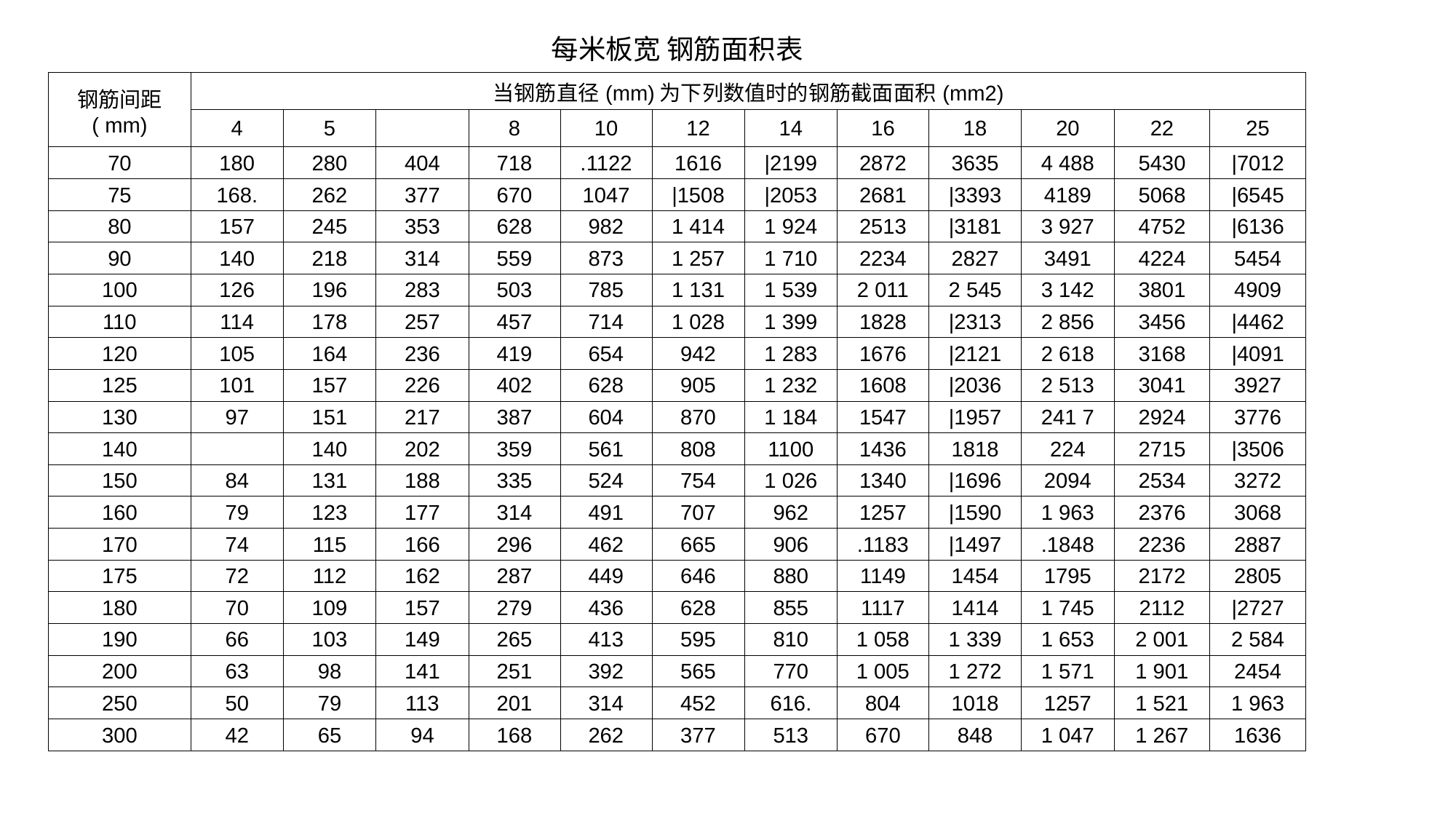

| 每米板宽 钢筋面积表 |  |  |  |  |  |  |  |  |  |  |  |  |
| --- | --- | --- | --- | --- | --- | --- | --- | --- | --- | --- | --- | --- |
| 钢筋间距 ( mm) | 当钢筋直径(mm)为下列数值时的钢筋截面面积(mm2) |  |  |  |  |  |  |  |  |  |  |  |
|  | 4 | 5 |  | 8 | 10 | 12 | 14 | 16 | 18 | 20 | 22 | 25 |
| 70 | 180 | 280 | 404 | 718 | .1122 | 1616 | |2199 | 2872 | 3635 | 4 488 | 5430 | |7012 |
| 75 | 168. | 262 | 377 | 670 | 1047 | |1508 | |2053 | 2681 | |3393 | 4189 | 5068 | |6545 |
| 80 | 157 | 245 | 353 | 628 | 982 | 1 414 | 1 924 | 2513 | |3181 | 3 927 | 4752 | |6136 |
| 90 | 140 | 218 | 314 | 559 | 873 | 1 257 | 1 710 | 2234 | 2827 | 3491 | 4224 | 5454 |
| 100 | 126 | 196 | 283 | 503 | 785 | 1 131 | 1 539 | 2 011 | 2 545 | 3 142 | 3801 | 4909 |
| 110 | 114 | 178 | 257 | 457 | 714 | 1 028 | 1 399 | 1828 | |2313 | 2 856 | 3456 | |4462 |
| 120 | 105 | 164 | 236 | 419 | 654 | 942 | 1 283 | 1676 | |2121 | 2 618 | 3168 | |4091 |
| 125 | 101 | 157 | 226 | 402 | 628 | 905 | 1 232 | 1608 | |2036 | 2 513 | 3041 | 3927 |
| 130 | 97 | 151 | 217 | 387 | 604 | 870 | 1 184 | 1547 | |1957 | 241 7 | 2924 | 3776 |
| 140 |  | 140 | 202 | 359 | 561 | 808 | 1100 | 1436 | 1818 | 224 | 2715 | |3506 |
| 150 | 84 | 131 | 188 | 335 | 524 | 754 | 1 026 | 1340 | |1696 | 2094 | 2534 | 3272 |
| 160 | 79 | 123 | 177 | 314 | 491 | 707 | 962 | 1257 | |1590 | 1 963 | 2376 | 3068 |
| 170 | 74 | 115 | 166 | 296 | 462 | 665 | 906 | .1183 | |1497 | .1848 | 2236 | 2887 |
| 175 | 72 | 112 | 162 | 287 | 449 | 646 | 880 | 1149 | 1454 | 1795 | 2172 | 2805 |
| 180 | 70 | 109 | 157 | 279 | 436 | 628 | 855 | 1117 | 1414 | 1 745 | 2112 | |2727 |
| 190 | 66 | 103 | 149 | 265 | 413 | 595 | 810 | 1 058 | 1 339 | 1 653 | 2 001 | 2 584 |
| 200 | 63 | 98 | 141 | 251 | 392 | 565 | 770 | 1 005 | 1 272 | 1 571 | 1 901 | 2454 |
| 250 | 50 | 79 | 113 | 201 | 314 | 452 | 616. | 804 | 1018 | 1257 | 1 521 | 1 963 |
| 300 | 42 | 65 | 94 | 168 | 262 | 377 | 513 | 670 | 848 | 1 047 | 1 267 | 1636 |